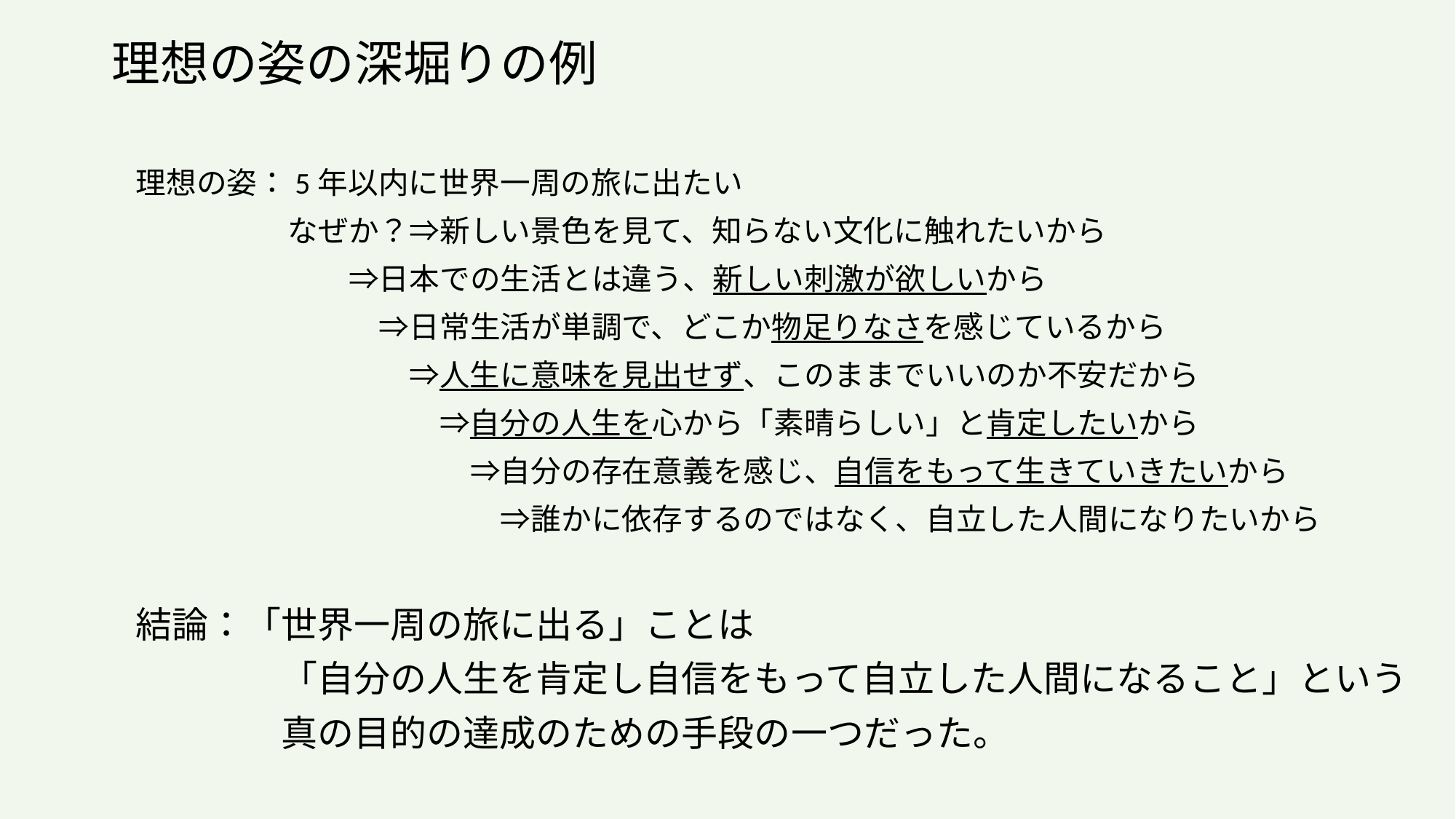

# 理想の姿の深堀りの例
理想の姿：5年以内に世界一周の旅に出たい
　　　　　なぜか？⇒新しい景色を見て、知らない文化に触れたいから
　　　　　　　⇒日本での生活とは違う、新しい刺激が欲しいから
　　　　　　　　⇒日常生活が単調で、どこか物足りなさを感じているから
　　　　　　　　　⇒人生に意味を見出せず、このままでいいのか不安だから
　　　　　　　　　　⇒自分の人生を心から「素晴らしい」と肯定したいから
　　　　　　　　　　　⇒自分の存在意義を感じ、自信をもって生きていきたいから
　　　　　　　　　　　　⇒誰かに依存するのではなく、自立した人間になりたいから

結論：「世界一周の旅に出る」ことは
　　　　「自分の人生を肯定し自信をもって自立した人間になること」という
　　　　真の目的の達成のための手段の一つだった。